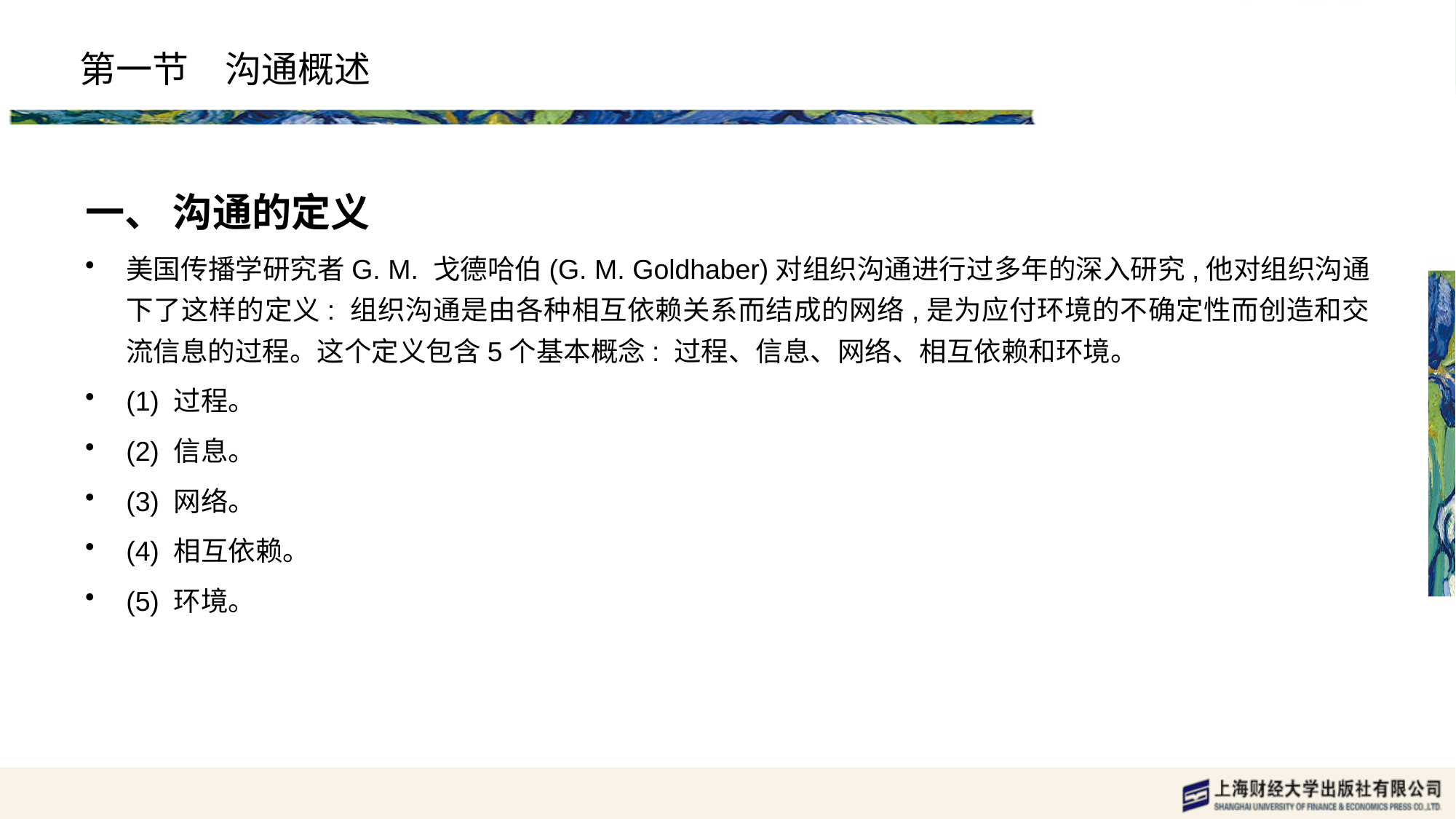

# 第一节　沟通概述
一、 沟通的定义
美国传播学研究者G. M. 戈德哈伯(G. M. Goldhaber)对组织沟通进行过多年的深入研究,他对组织沟通下了这样的定义: 组织沟通是由各种相互依赖关系而结成的网络,是为应付环境的不确定性而创造和交流信息的过程。这个定义包含5个基本概念: 过程、信息、网络、相互依赖和环境。
(1) 过程。
(2) 信息。
(3) 网络。
(4) 相互依赖。
(5) 环境。